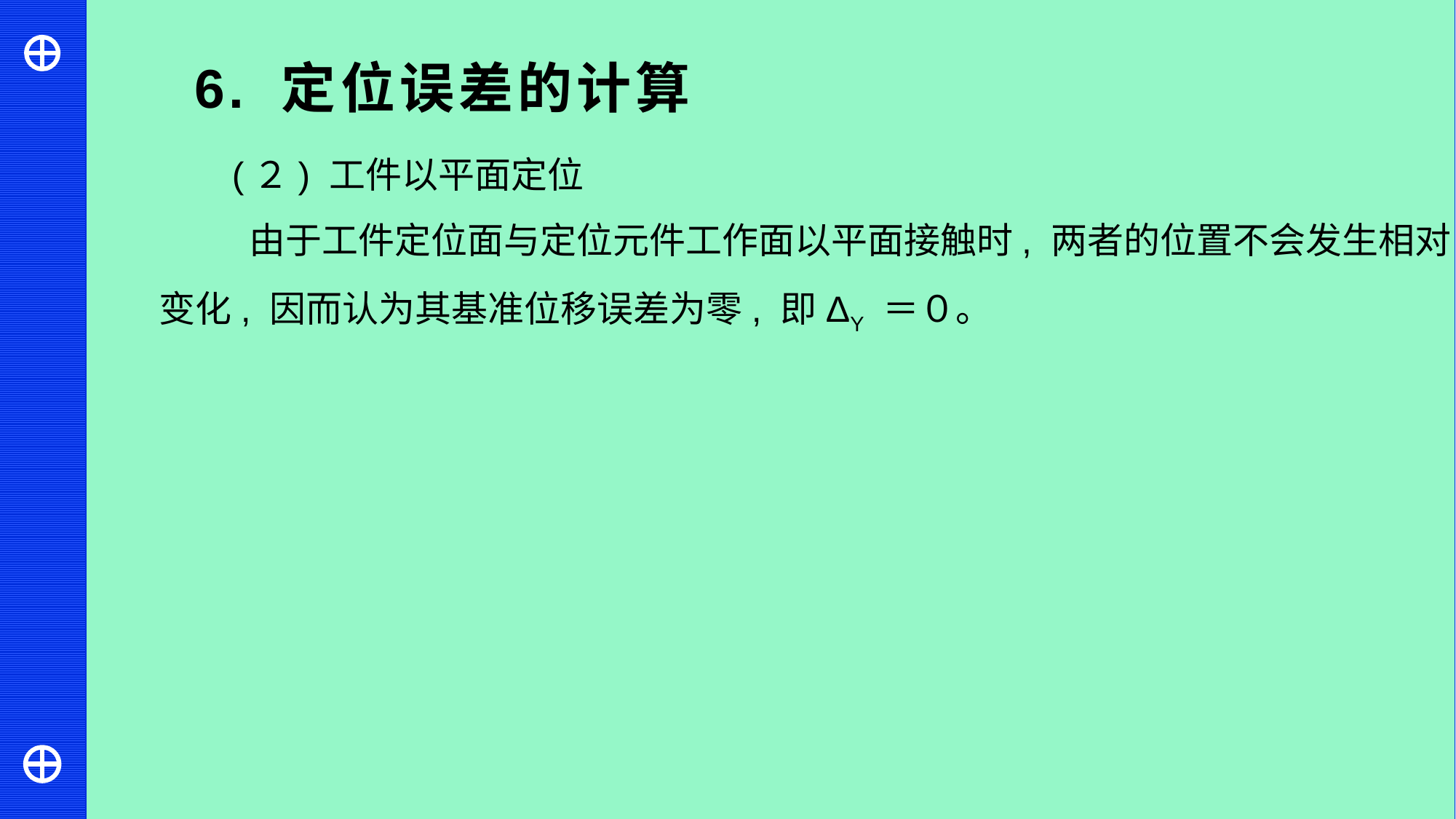

6. 定位误差的计算
(２) 工件以平面定位
 由于工件定位面与定位元件工作面以平面接触时, 两者的位置不会发生相对变化, 因而认为其基准位移误差为零, 即ΔY ＝０。